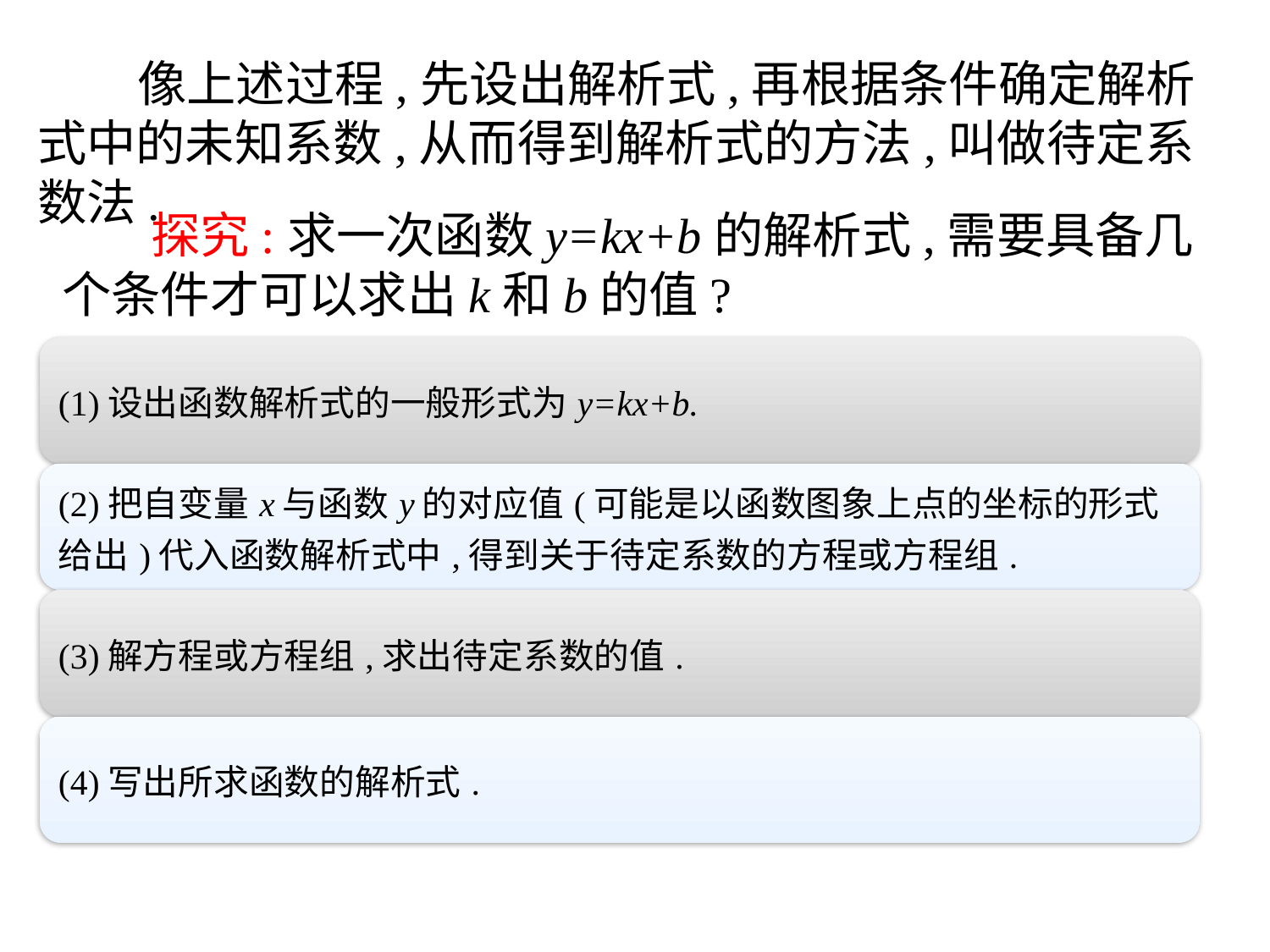

像上述过程,先设出解析式,再根据条件确定解析式中的未知系数,从而得到解析式的方法,叫做待定系数法.
       探究:求一次函数y=kx+b的解析式,需要具备几个条件才可以求出k和b的值?
(1)设出函数解析式的一般形式为y=kx+b.
(2)把自变量x与函数y的对应值(可能是以函数图象上点的坐标的形式给出)代入函数解析式中,得到关于待定系数的方程或方程组.
(3)解方程或方程组,求出待定系数的值.
(4)写出所求函数的解析式.